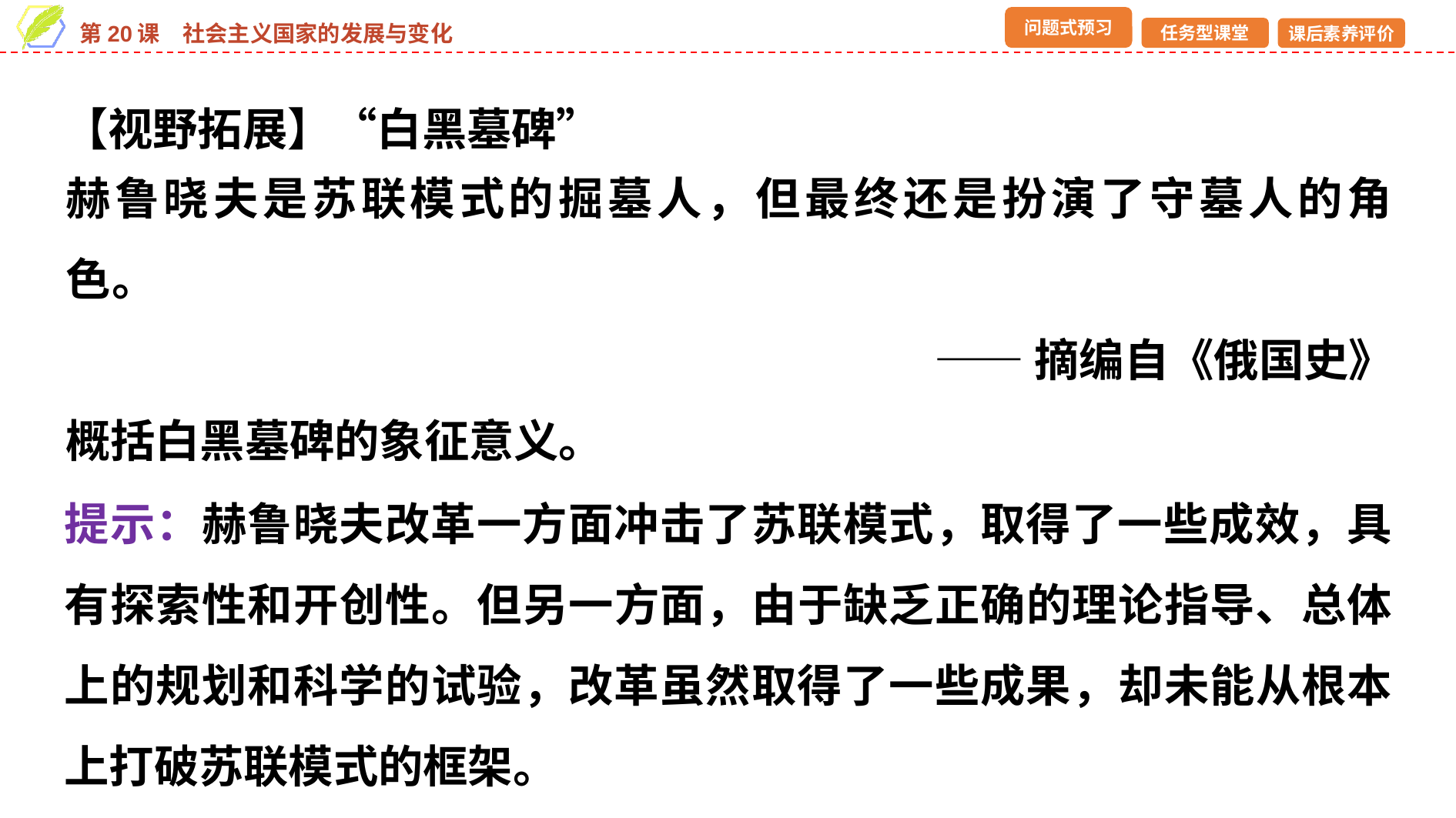

【视野拓展】“白黑墓碑”
赫鲁晓夫是苏联模式的掘墓人，但最终还是扮演了守墓人的角色。
——摘编自《俄国史》
概括白黑墓碑的象征意义。
提示：赫鲁晓夫改革一方面冲击了苏联模式，取得了一些成效，具有探索性和开创性。但另一方面，由于缺乏正确的理论指导、总体上的规划和科学的试验，改革虽然取得了一些成果，却未能从根本上打破苏联模式的框架。